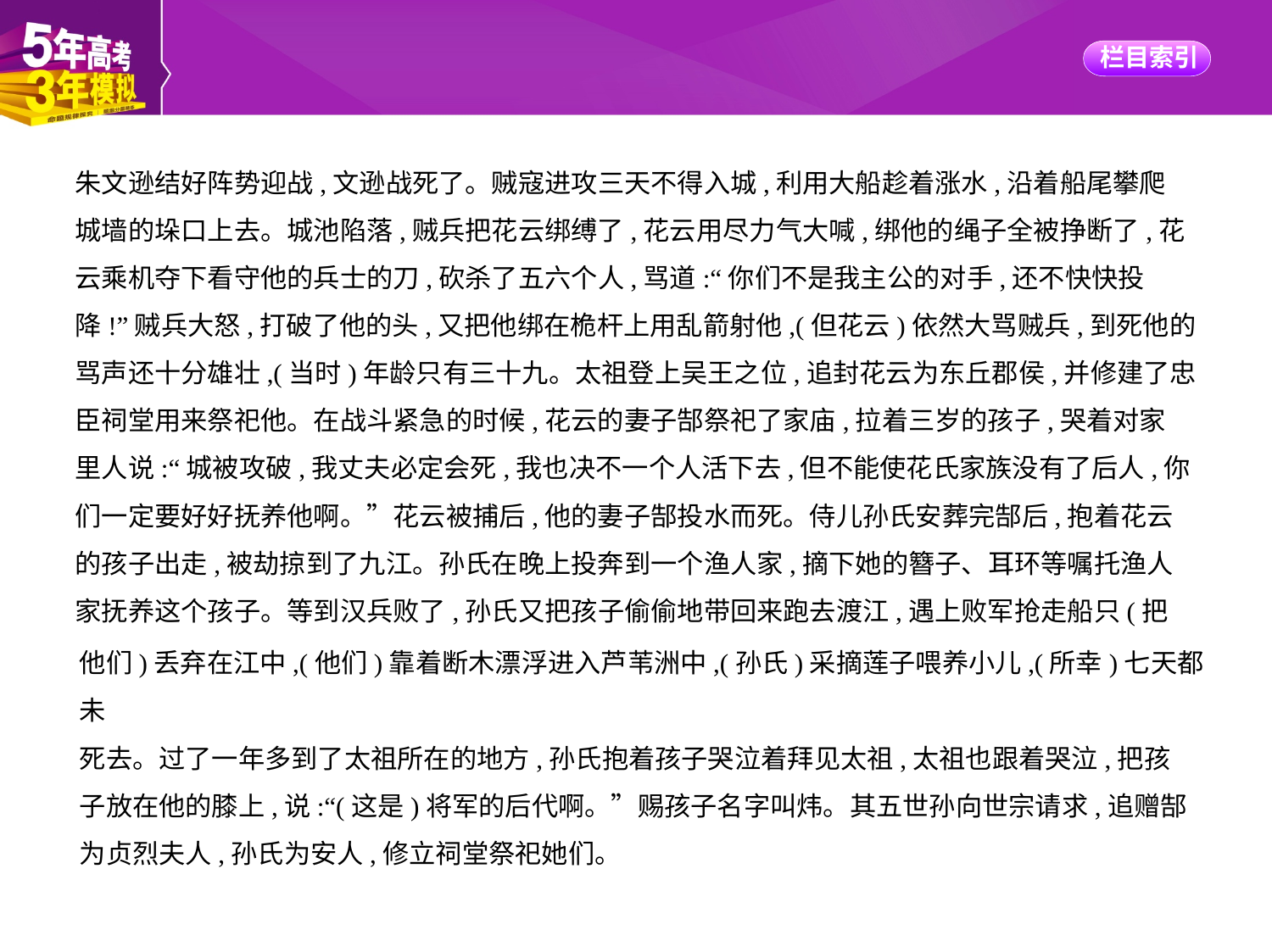

朱文逊结好阵势迎战,文逊战死了。贼寇进攻三天不得入城,利用大船趁着涨水,沿着船尾攀爬
城墙的垛口上去。城池陷落,贼兵把花云绑缚了,花云用尽力气大喊,绑他的绳子全被挣断了,花
云乘机夺下看守他的兵士的刀,砍杀了五六个人,骂道:“你们不是我主公的对手,还不快快投
降!”贼兵大怒,打破了他的头,又把他绑在桅杆上用乱箭射他,(但花云)依然大骂贼兵,到死他的
骂声还十分雄壮,(当时)年龄只有三十九。太祖登上吴王之位,追封花云为东丘郡侯,并修建了忠
臣祠堂用来祭祀他。在战斗紧急的时候,花云的妻子郜祭祀了家庙,拉着三岁的孩子,哭着对家
里人说:“城被攻破,我丈夫必定会死,我也决不一个人活下去,但不能使花氏家族没有了后人,你
们一定要好好抚养他啊。”花云被捕后,他的妻子郜投水而死。侍儿孙氏安葬完郜后,抱着花云
的孩子出走,被劫掠到了九江。孙氏在晚上投奔到一个渔人家,摘下她的簪子、耳环等嘱托渔人
家抚养这个孩子。等到汉兵败了,孙氏又把孩子偷偷地带回来跑去渡江,遇上败军抢走船只(把
他们)丢弃在江中,(他们)靠着断木漂浮进入芦苇洲中,(孙氏)采摘莲子喂养小儿,(所幸)七天都未
死去。过了一年多到了太祖所在的地方,孙氏抱着孩子哭泣着拜见太祖,太祖也跟着哭泣,把孩
子放在他的膝上,说:“(这是)将军的后代啊。”赐孩子名字叫炜。其五世孙向世宗请求,追赠郜
为贞烈夫人,孙氏为安人,修立祠堂祭祀她们。